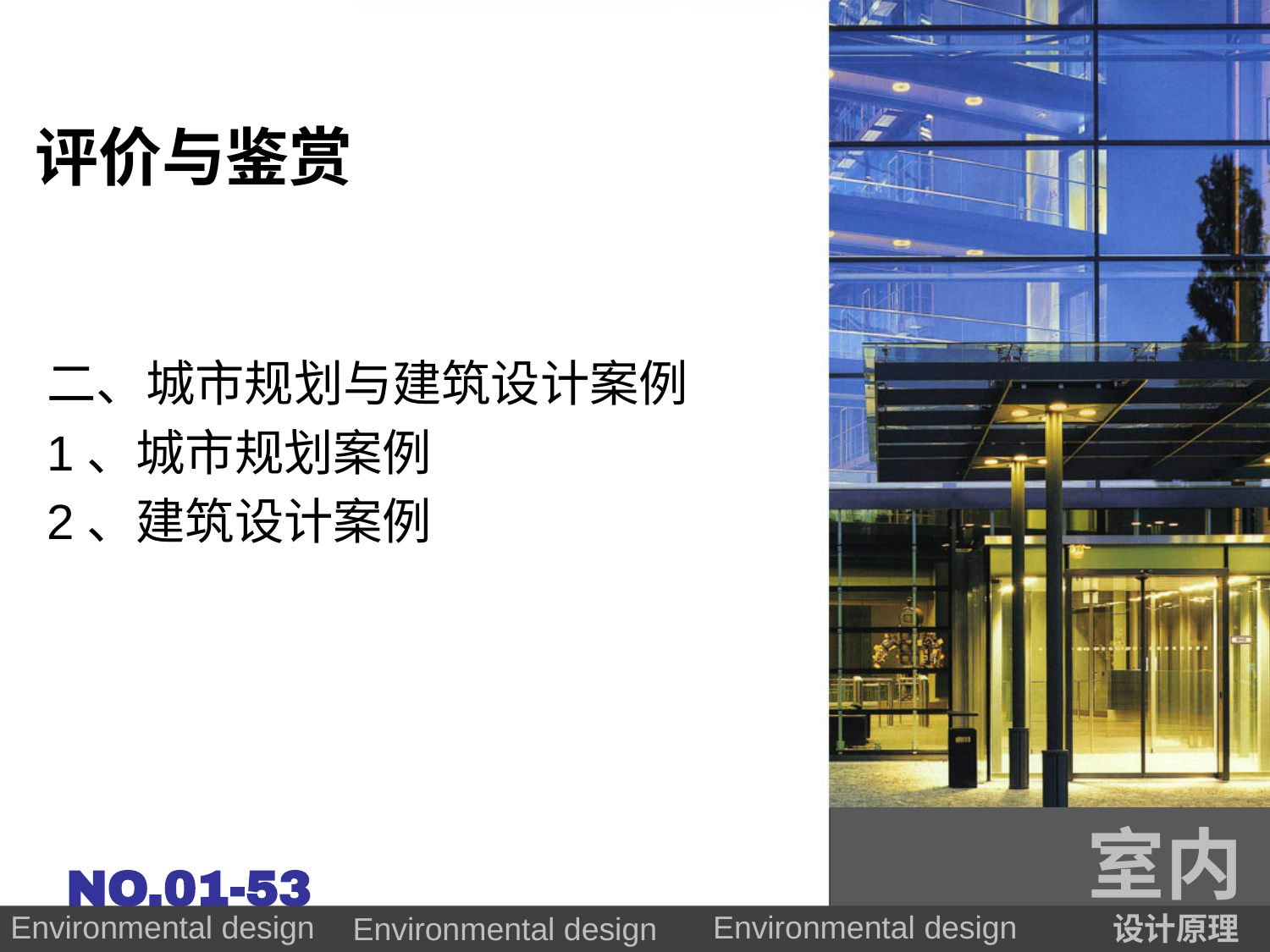

# 评价与鉴赏
二、城市规划与建筑设计案例
1、城市规划案例
2、建筑设计案例

室内

NO.01-53
设计原理
Environmental design
Environmental design
Environmental design